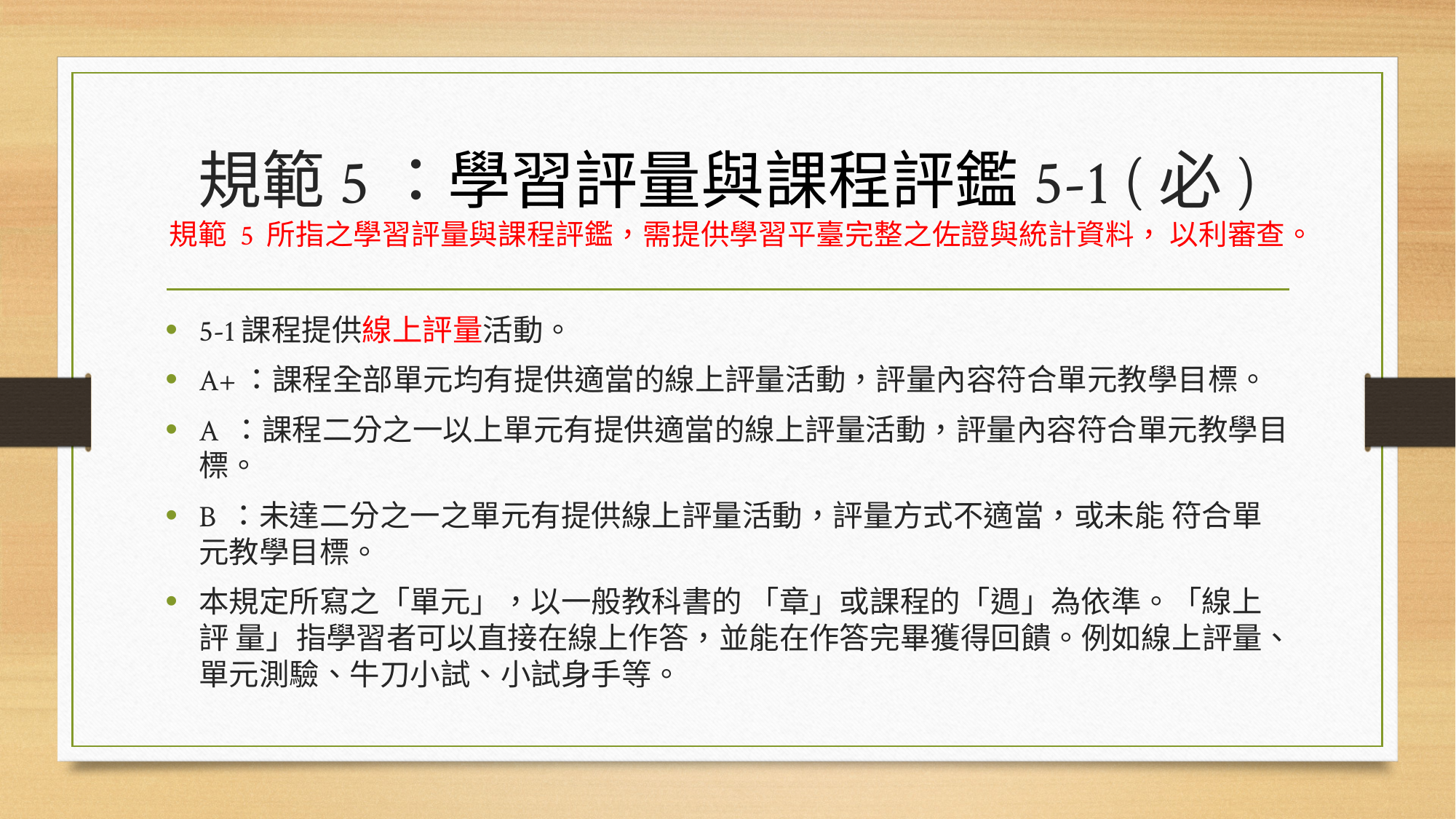

# 規範5：學習評量與課程評鑑5-1 (必) 規範 5 所指之學習評量與課程評鑑，需提供學習平臺完整之佐證與統計資料， 以利審查。
5-1課程提供線上評量活動。
A+：課程全部單元均有提供適當的線上評量活動，評量內容符合單元教學目標。
A ：課程二分之一以上單元有提供適當的線上評量活動，評量內容符合單元教學目標。
B ：未達二分之一之單元有提供線上評量活動，評量方式不適當，或未能 符合單元教學目標。
本規定所寫之「單元」，以一般教科書的 「章」或課程的「週」為依準。「線上評 量」指學習者可以直接在線上作答，並能在作答完畢獲得回饋。例如線上評量、單元測驗、牛刀小試、小試身手等。